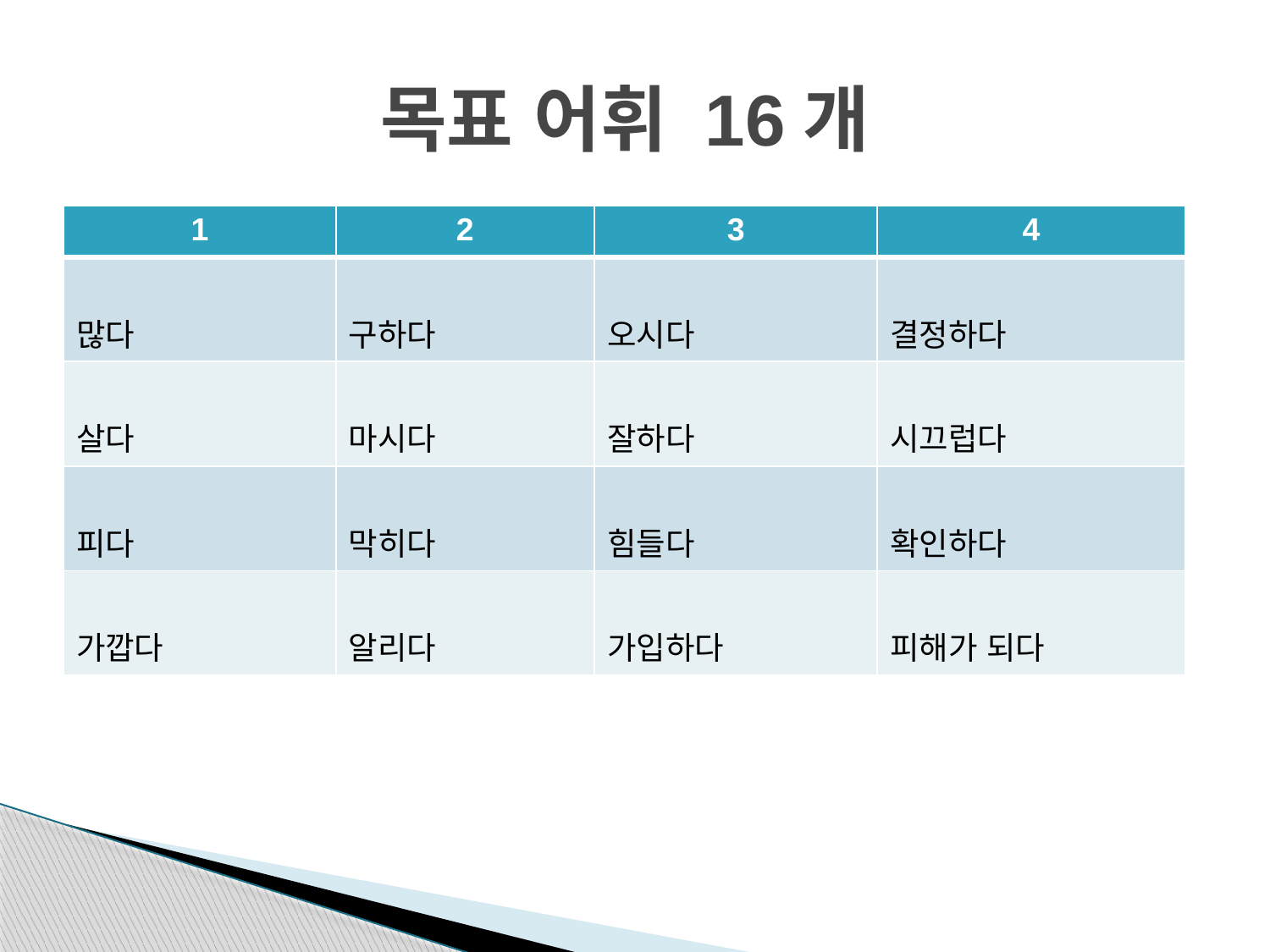

# 목표 어휘 16개
| 1 | 2 | 3 | 4 |
| --- | --- | --- | --- |
| 많다 | 구하다 | 오시다 | 결정하다 |
| 살다 | 마시다 | 잘하다 | 시끄럽다 |
| 피다 | 막히다 | 힘들다 | 확인하다 |
| 가깝다 | 알리다 | 가입하다 | 피해가 되다 |